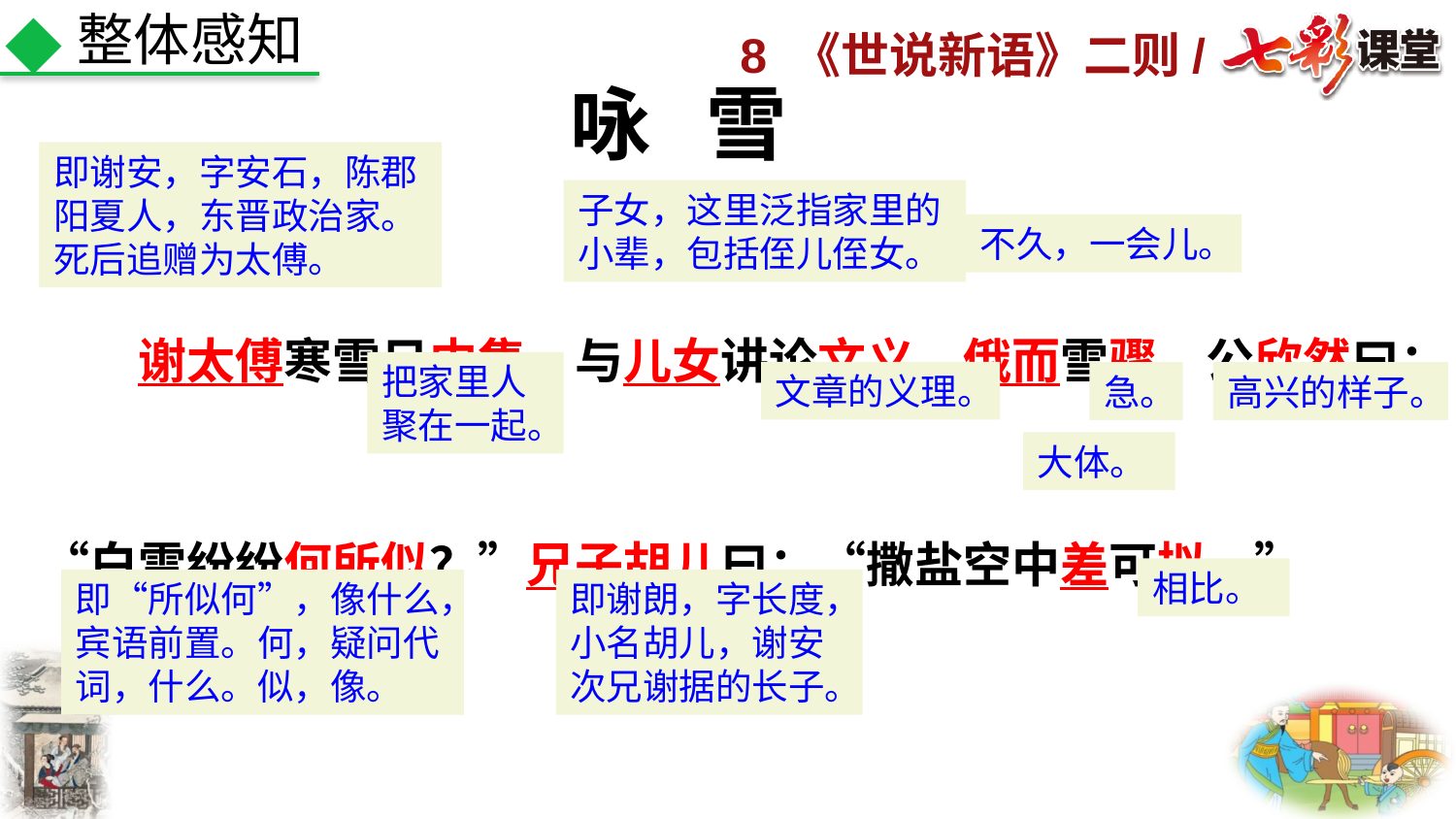

整体感知

咏   雪
即谢安，字安石，陈郡阳夏人，东晋政治家。死后追赠为太傅。
　　谢太傅寒雪日内集，与儿女讲论文义。俄而雪骤，公欣然曰：“白雪纷纷何所似？”兄子胡儿曰：“撒盐空中差可拟。”
子女，这里泛指家里的小辈，包括侄儿侄女。
不久，一会儿。
把家里人聚在一起。
文章的义理。
急。
高兴的样子。
大体。
相比。
即“所似何”，像什么，宾语前置。何，疑问代词，什么。似，像。
即谢朗，字长度，小名胡儿，谢安次兄谢据的长子。